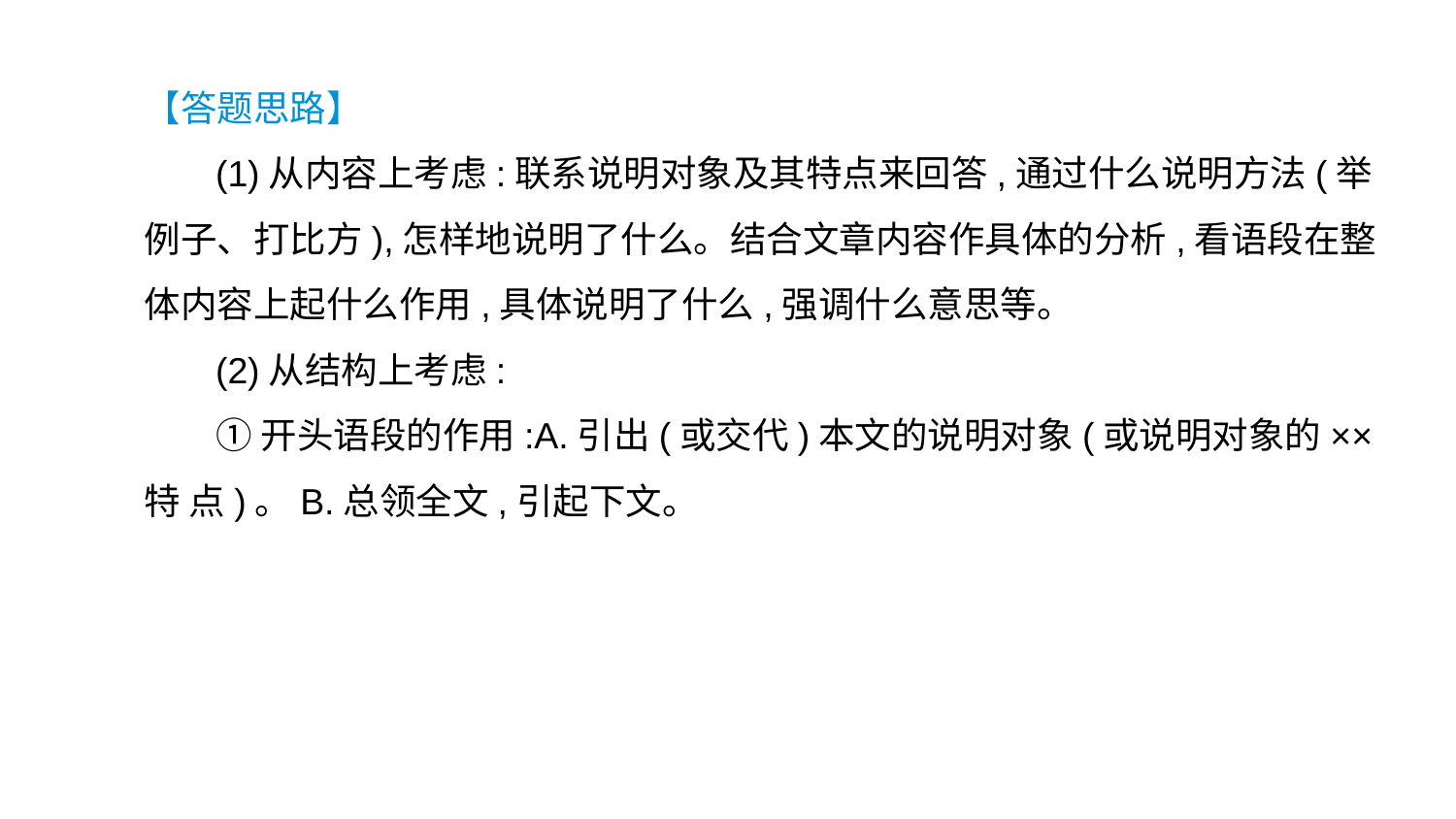

【答题思路】
(1)从内容上考虑:联系说明对象及其特点来回答,通过什么说明方法(举例子、打比方),怎样地说明了什么。结合文章内容作具体的分析,看语段在整体内容上起什么作用,具体说明了什么,强调什么意思等。
(2)从结构上考虑:
①开头语段的作用:A.引出(或交代)本文的说明对象(或说明对象的××特 点)。B.总领全文,引起下文。